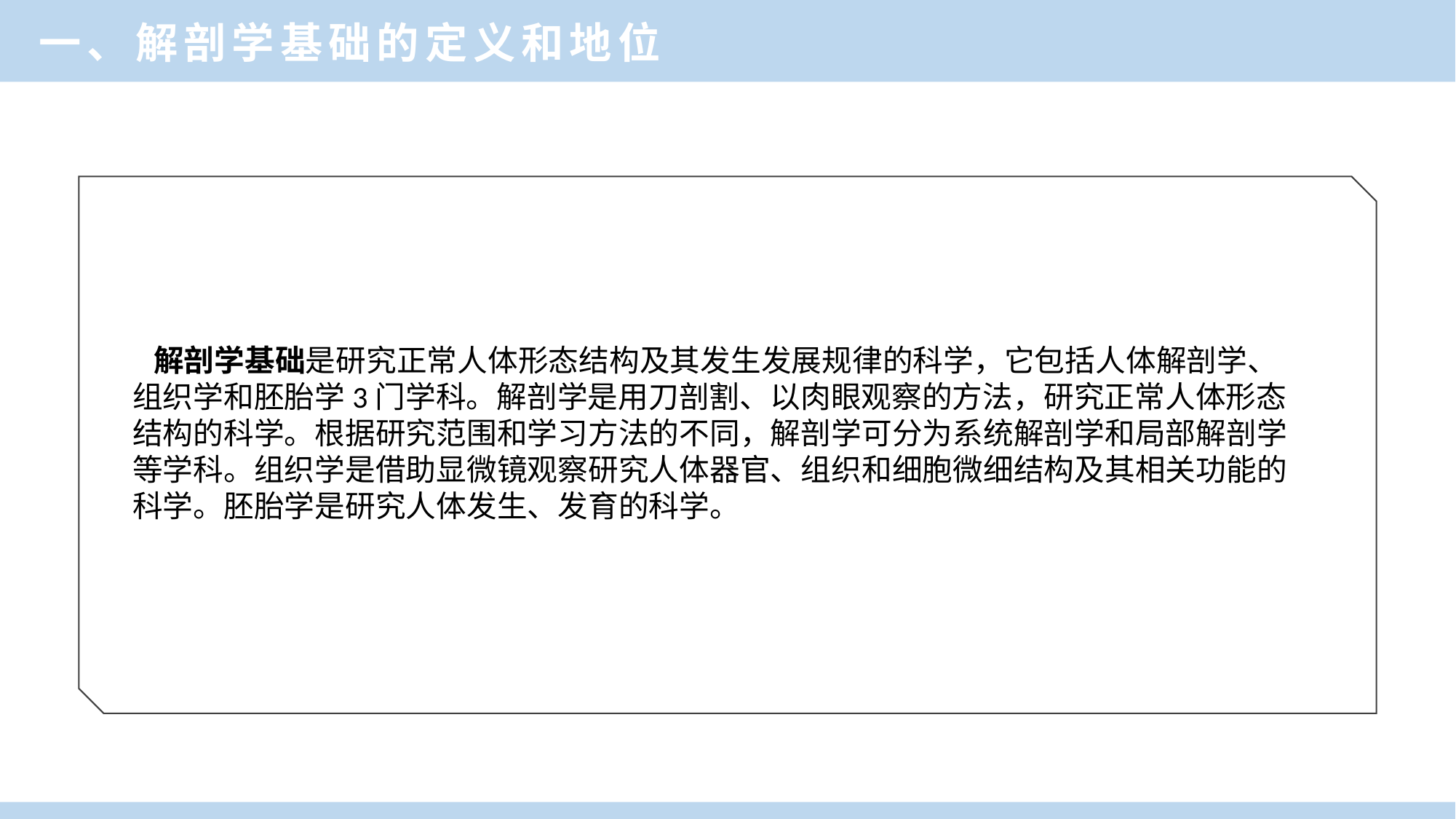

一、解剖学基础的定义和地位

  解剖学基础是研究正常人体形态结构及其发生发展规律的科学，它包括人体解剖学、组织学和胚胎学3门学科。解剖学是用刀剖割、以肉眼观察的方法，研究正常人体形态结构的科学。根据研究范围和学习方法的不同，解剖学可分为系统解剖学和局部解剖学等学科。组织学是借助显微镜观察研究人体器官、组织和细胞微细结构及其相关功能的科学。胚胎学是研究人体发生、发育的科学。